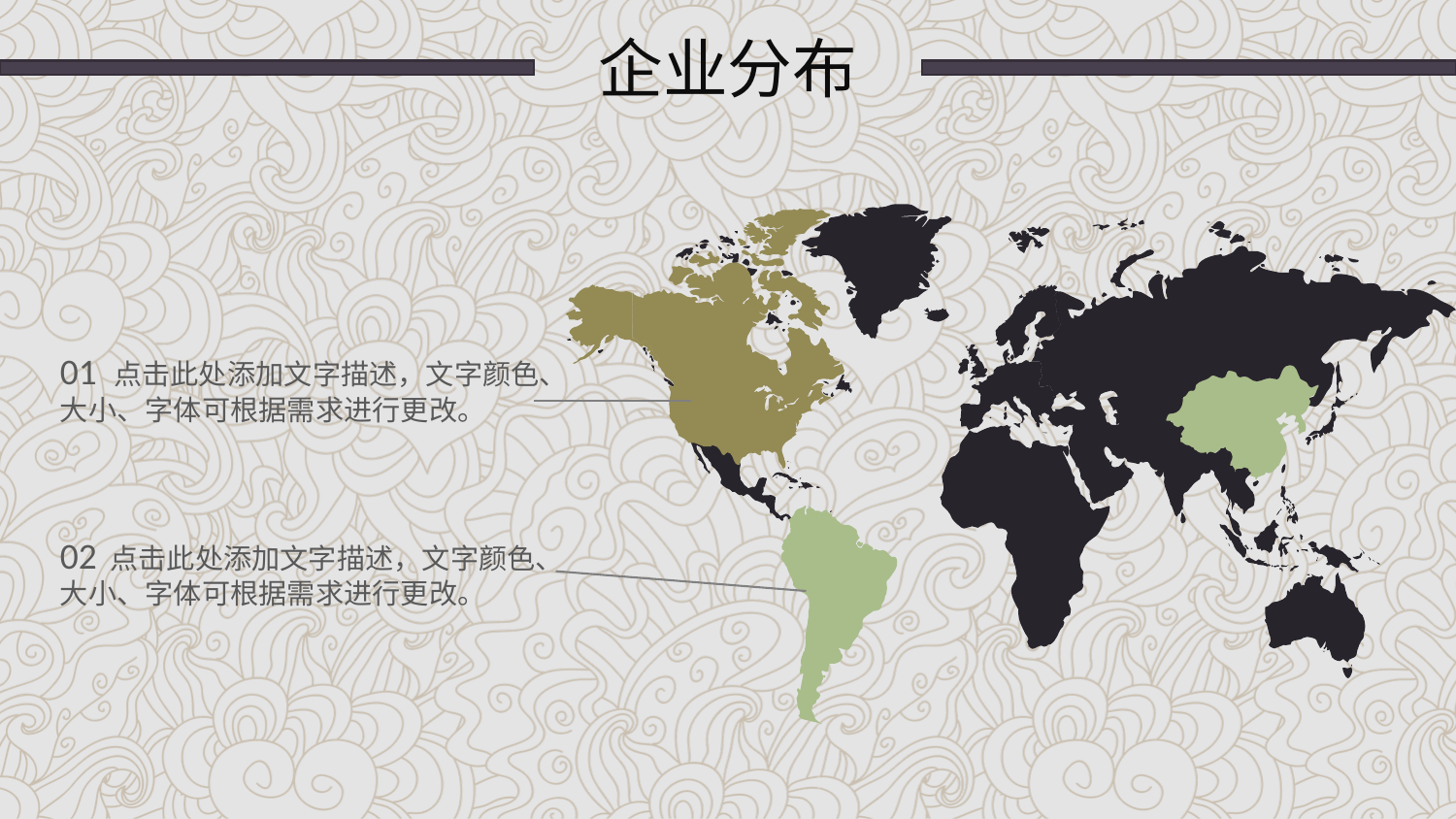

企业分布

01 点击此处添加文字描述，文字颜色、大小、字体可根据需求进行更改。

02 点击此处添加文字描述，文字颜色、大小、字体可根据需求进行更改。